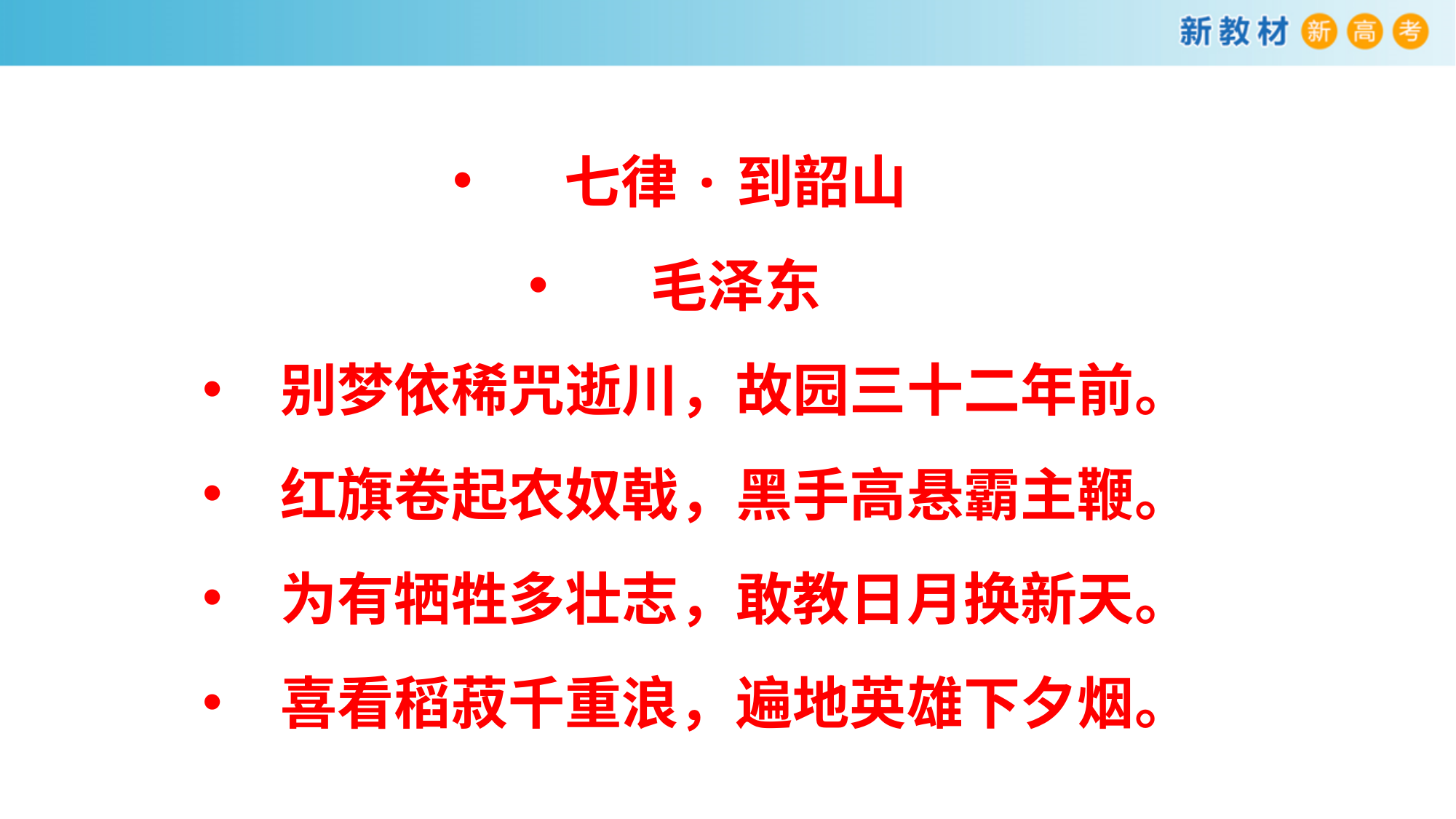

七律·到韶山
毛泽东
别梦依稀咒逝川，故园三十二年前。
红旗卷起农奴戟，黑手高悬霸主鞭。
为有牺牲多壮志，敢教日月换新天。
喜看稻菽千重浪，遍地英雄下夕烟。